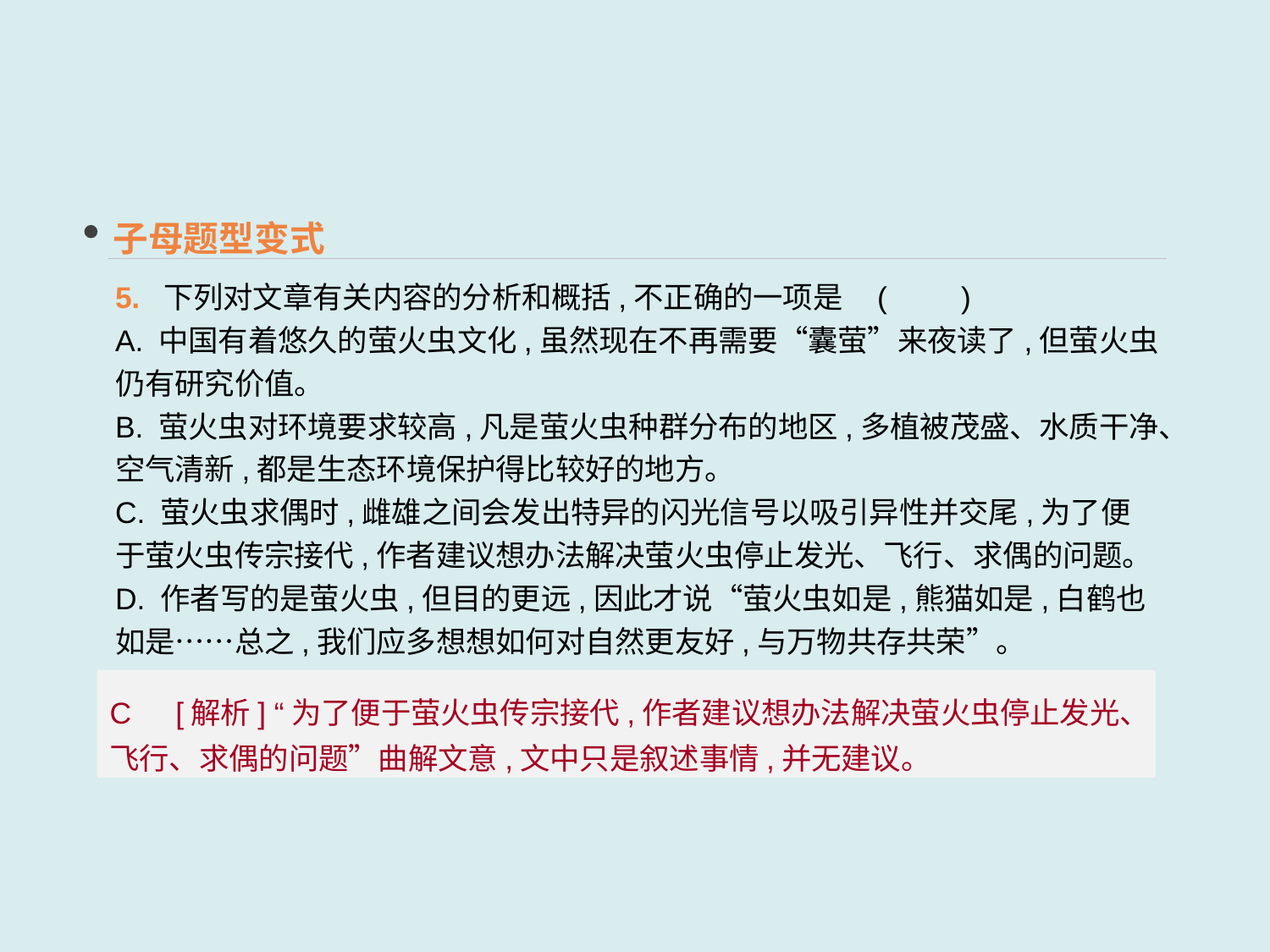

子母题型变式

5.  下列对文章有关内容的分析和概括,不正确的一项是	(　　)
A. 中国有着悠久的萤火虫文化,虽然现在不再需要“囊萤”来夜读了,但萤火虫仍有研究价值。
B. 萤火虫对环境要求较高,凡是萤火虫种群分布的地区,多植被茂盛、水质干净、空气清新,都是生态环境保护得比较好的地方。
C. 萤火虫求偶时,雌雄之间会发出特异的闪光信号以吸引异性并交尾,为了便于萤火虫传宗接代,作者建议想办法解决萤火虫停止发光、飞行、求偶的问题。
D. 作者写的是萤火虫,但目的更远,因此才说“萤火虫如是,熊猫如是,白鹤也如是……总之,我们应多想想如何对自然更友好,与万物共存共荣”。

C　[解析] “为了便于萤火虫传宗接代,作者建议想办法解决萤火虫停止发光、飞行、求偶的问题”曲解文意,文中只是叙述事情,并无建议。